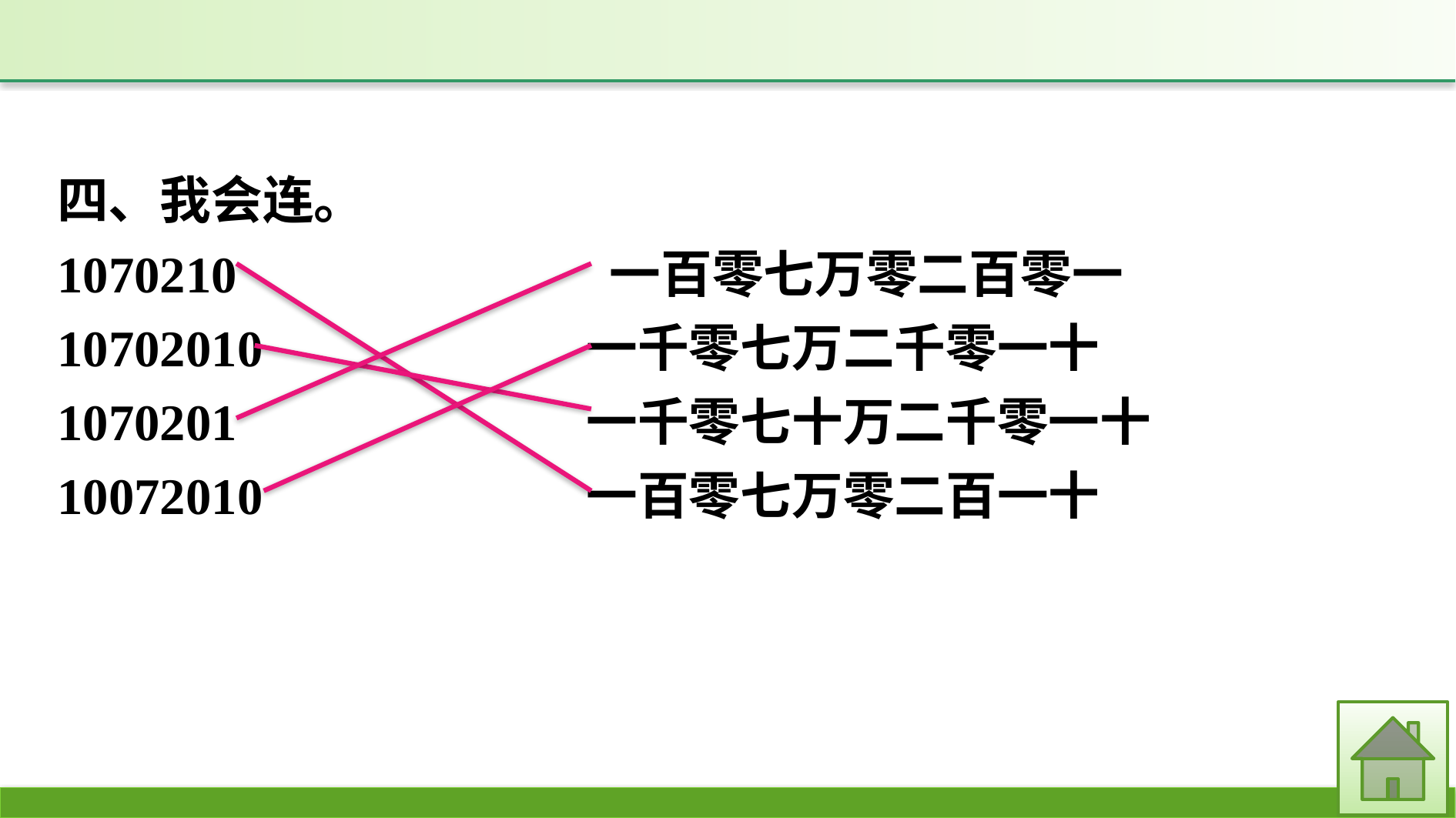

四、我会连。
1070210　　　　　　　一百零七万零二百零一
10702010			一千零七万二千零一十
1070201			一千零七十万二千零一十
10072010			一百零七万零二百一十